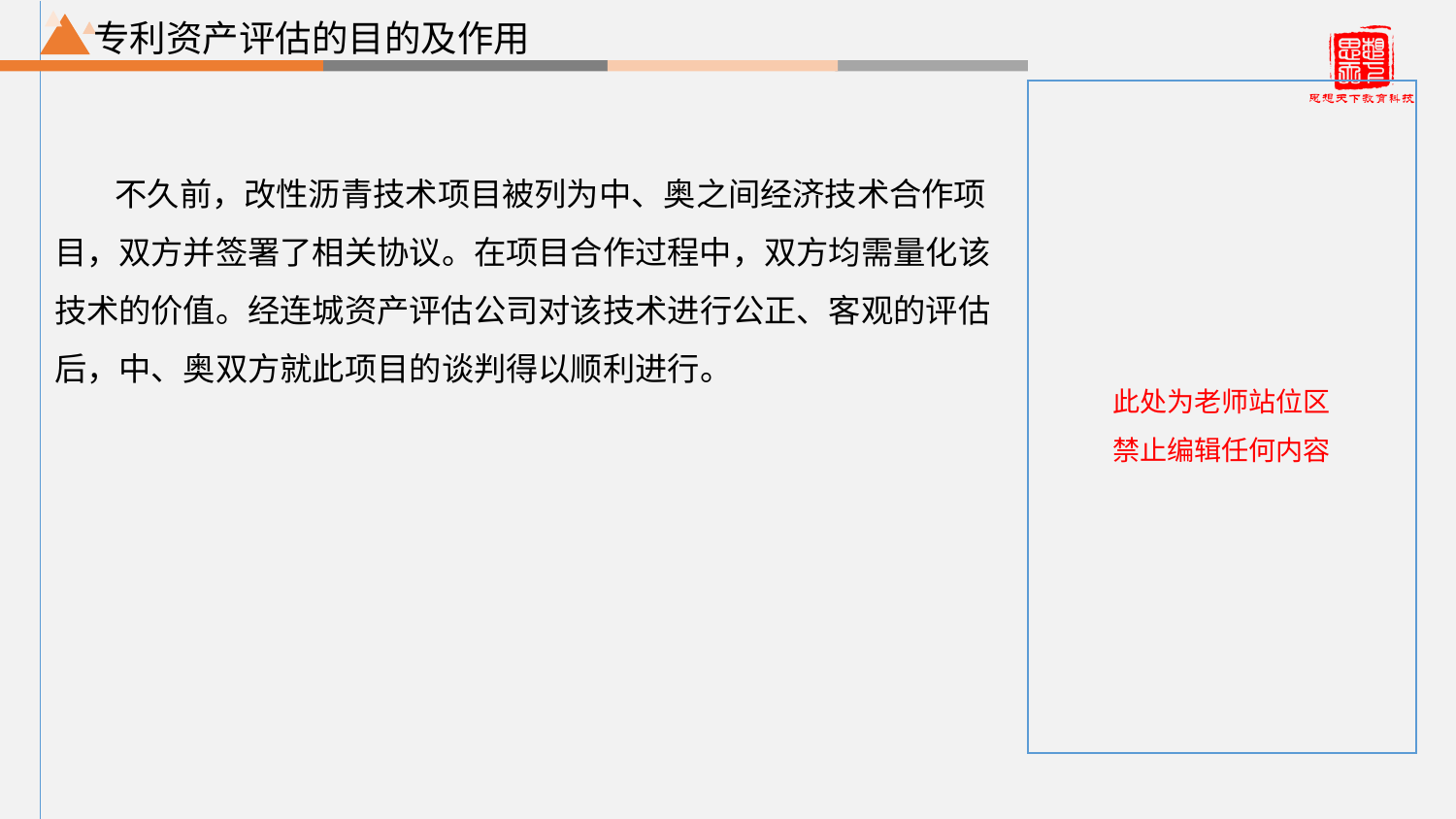

专利资产评估的目的及作用
不久前，改性沥青技术项目被列为中、奥之间经济技术合作项目，双方并签署了相关协议。在项目合作过程中，双方均需量化该技术的价值。经连城资产评估公司对该技术进行公正、客观的评估后，中、奥双方就此项目的谈判得以顺利进行。
115